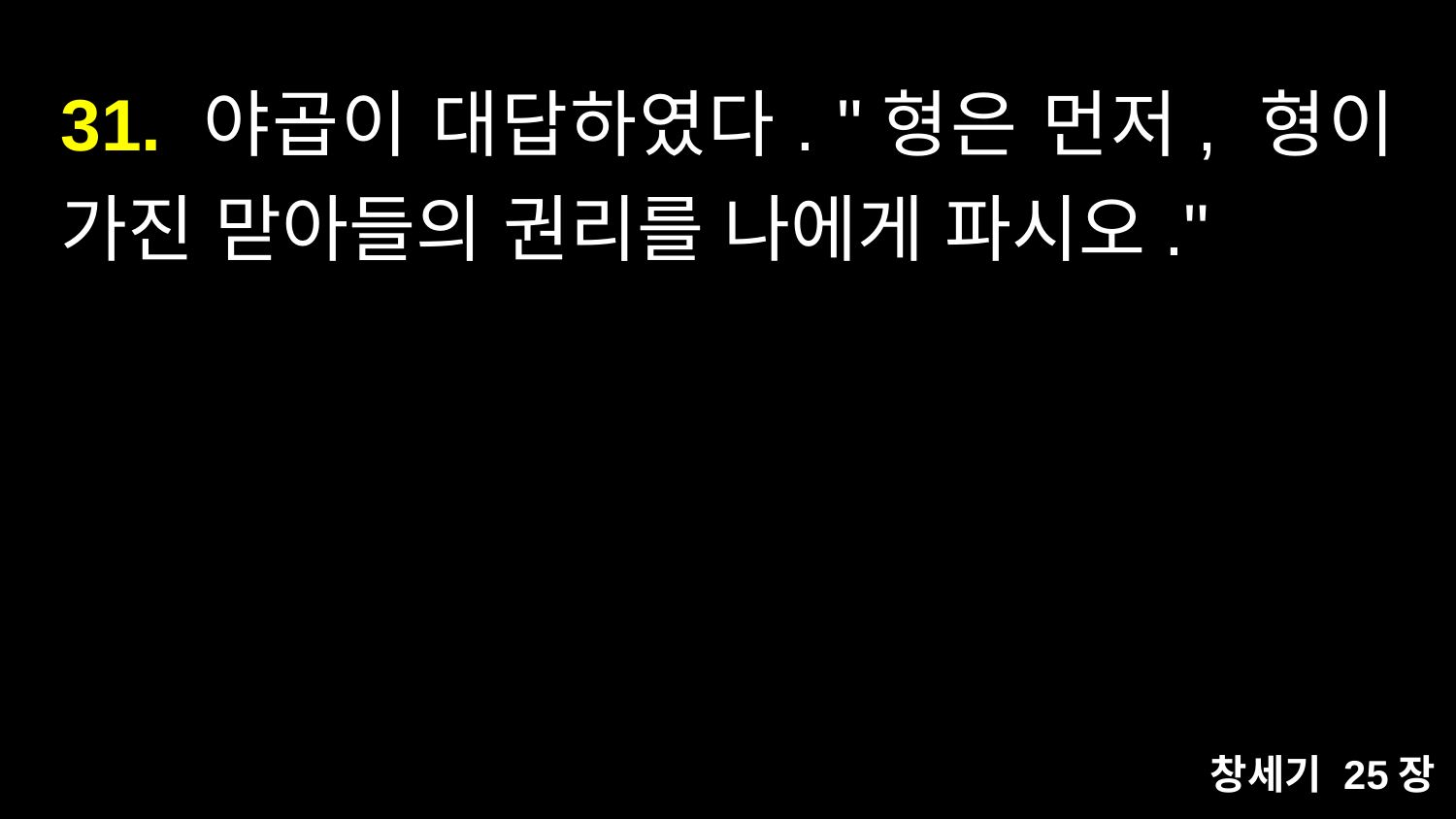

# 31. 야곱이 대답하였다. "형은 먼저, 형이 가진 맏아들의 권리를 나에게 파시오."
창세기 25장